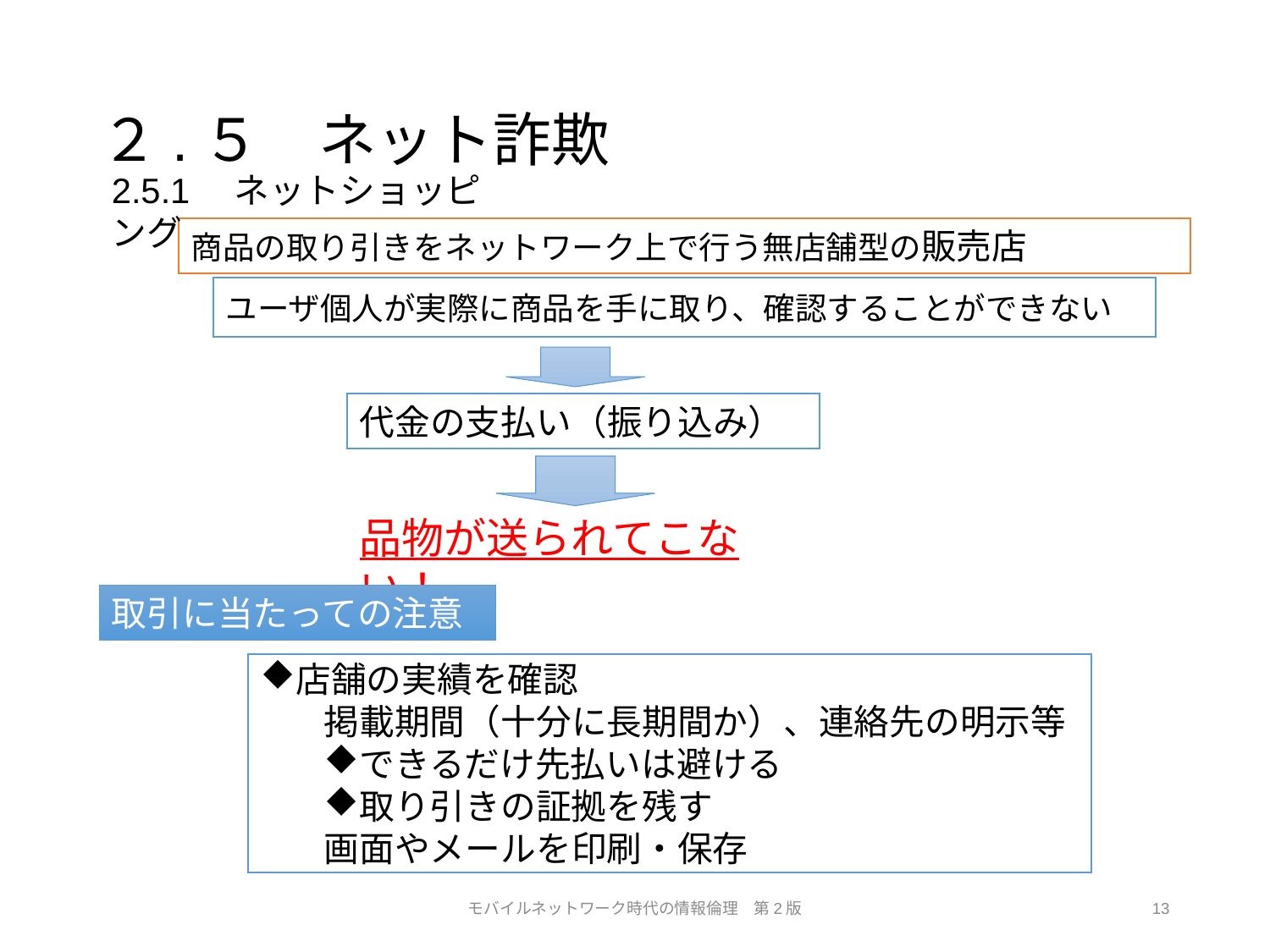

# ２.５　ネット詐欺
2.5.1　ネットショッピング
商品の取り引きをネットワーク上で行う無店舗型の販売店
ユーザ個人が実際に商品を手に取り、確認することができない

代金の支払い（振り込み）

品物が送られてこない！
取引に当たっての注意
店舗の実績を確認
掲載期間（十分に長期間か）、連絡先の明示等
できるだけ先払いは避ける
取り引きの証拠を残す
画面やメールを印刷・保存
モバイルネットワーク時代の情報倫理　第2版
13